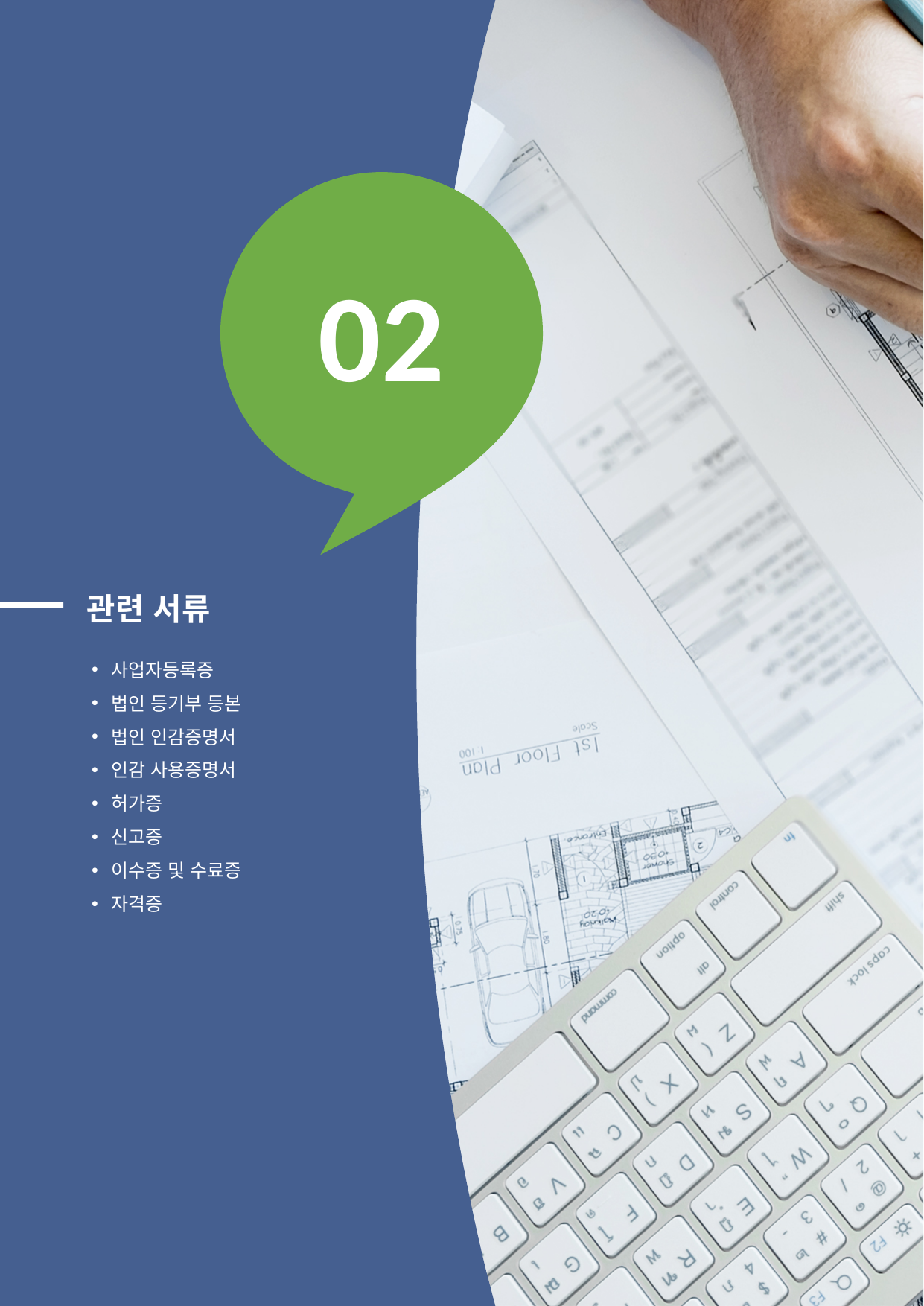

02
관련 서류
사업자등록증
법인 등기부 등본
법인 인감증명서
인감 사용증명서
허가증
신고증
이수증 및 수료증
자격증